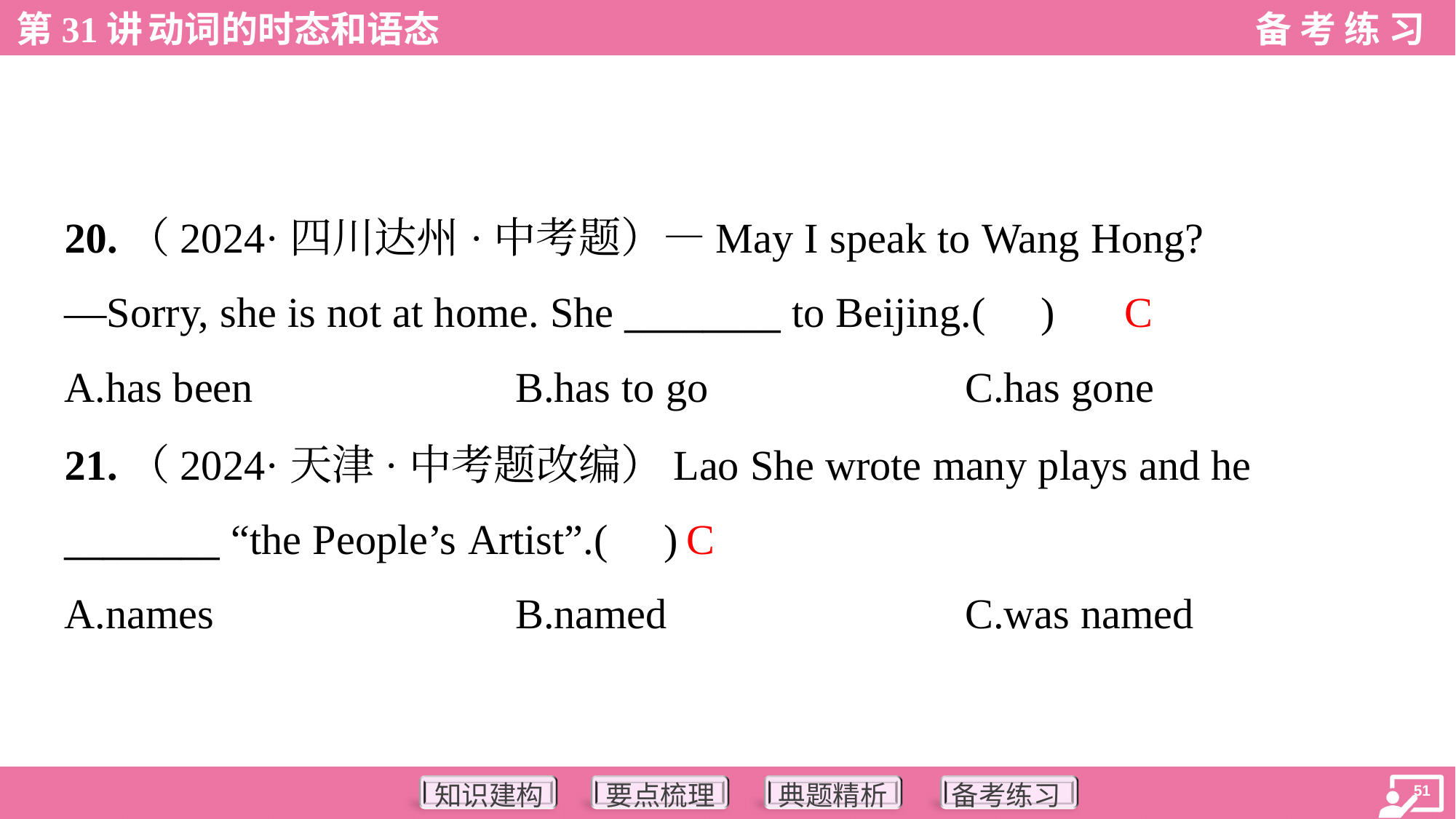

20.（2024·四川达州·中考题）—May I speak to Wang Hong?
—Sorry, she is not at home. She ________ to Beijing.(     )
C
A.has been	B.has to go	C.has gone
21.（2024·天津·中考题改编）Lao She wrote many plays and he
________ “the People’s Artist”.(     )
C
A.names	B.named	C.was named